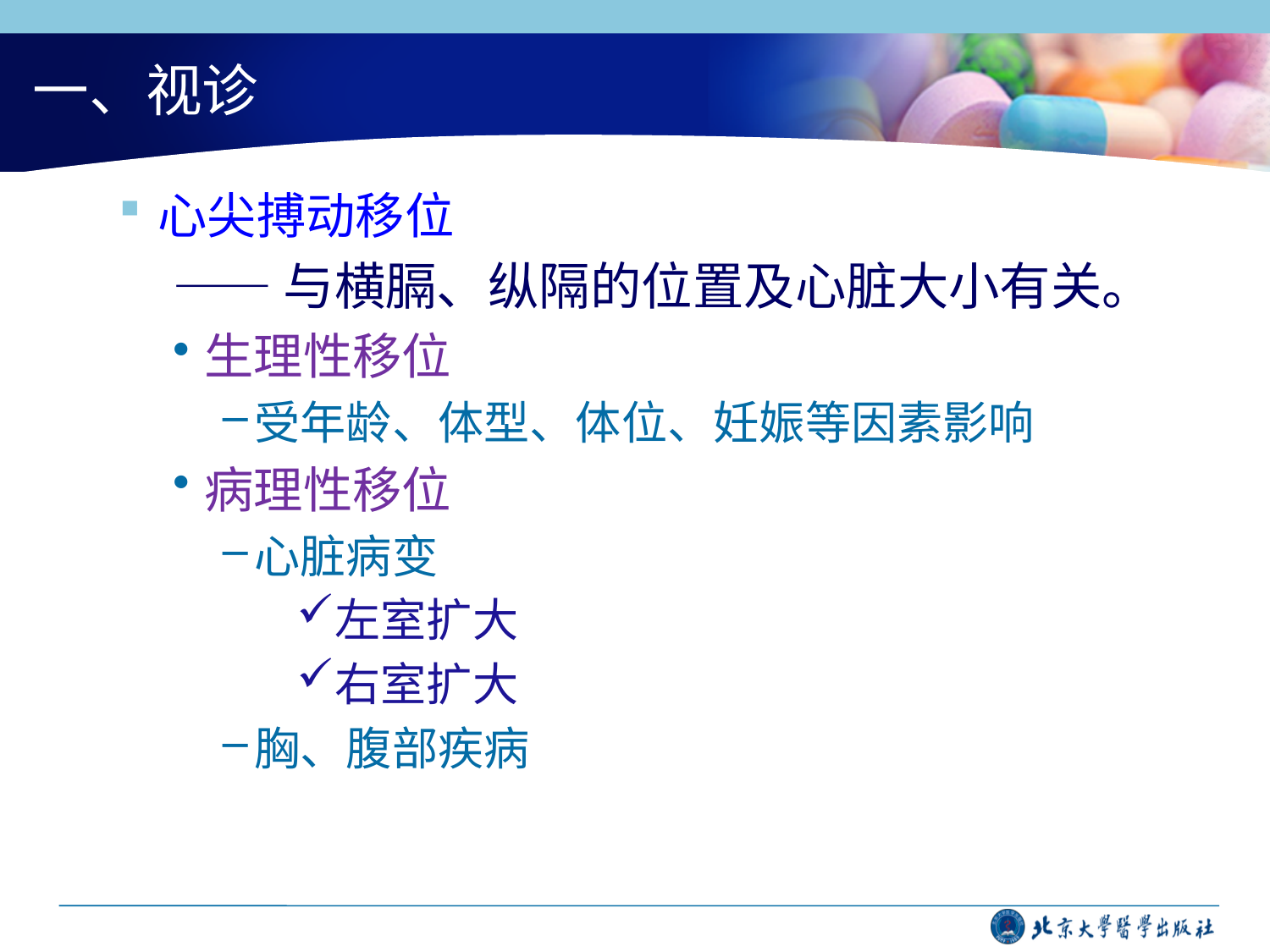

# 一、视诊
心尖搏动移位
——与横膈、纵隔的位置及心脏大小有关。
生理性移位
受年龄、体型、体位、妊娠等因素影响
病理性移位
心脏病变
左室扩大
右室扩大
胸、腹部疾病